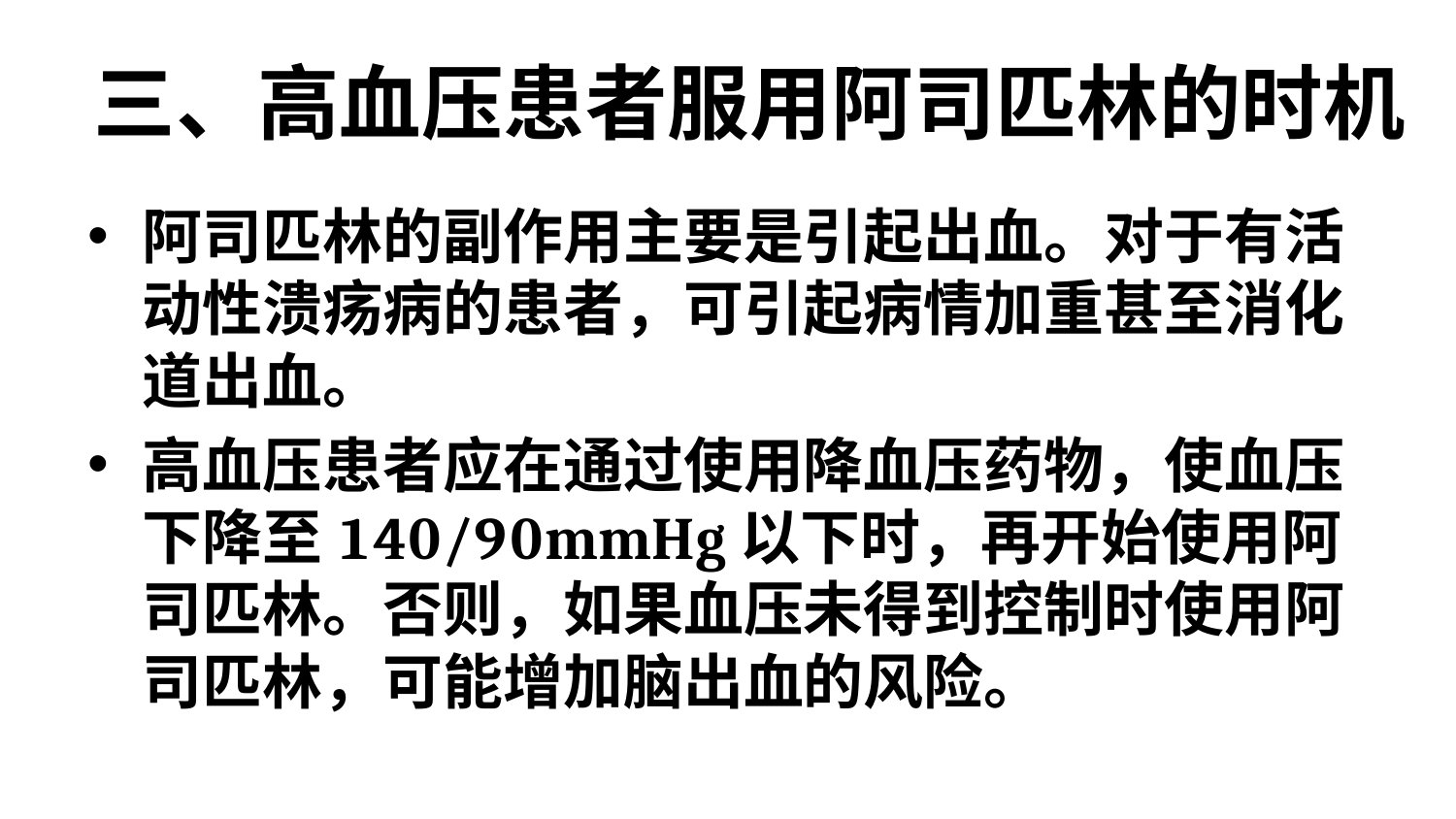

# 三、高血压患者服用阿司匹林的时机
阿司匹林的副作用主要是引起出血。对于有活动性溃疡病的患者，可引起病情加重甚至消化道出血。
高血压患者应在通过使用降血压药物，使血压下降至140/90mmHg以下时，再开始使用阿司匹林。否则，如果血压未得到控制时使用阿司匹林，可能增加脑出血的风险。